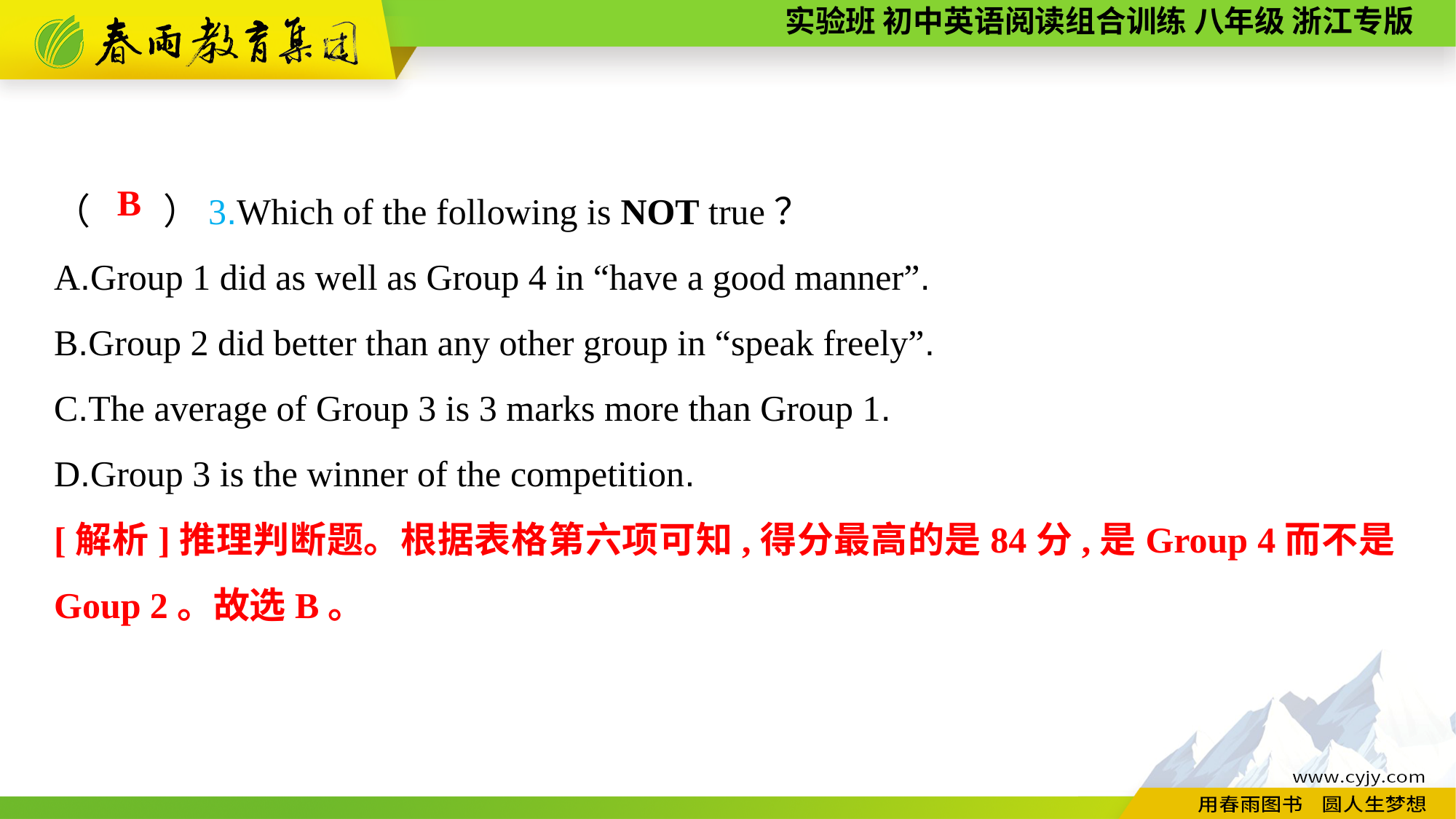

（　　）3.Which of the following is NOT true？
A.Group 1 did as well as Group 4 in “have a good manner”.
B.Group 2 did better than any other group in “speak freely”.
C.The average of Group 3 is 3 marks more than Group 1.
D.Group 3 is the winner of the competition.
B
[解析]推理判断题。根据表格第六项可知,得分最高的是84分,是Group 4而不是Goup 2。故选B。